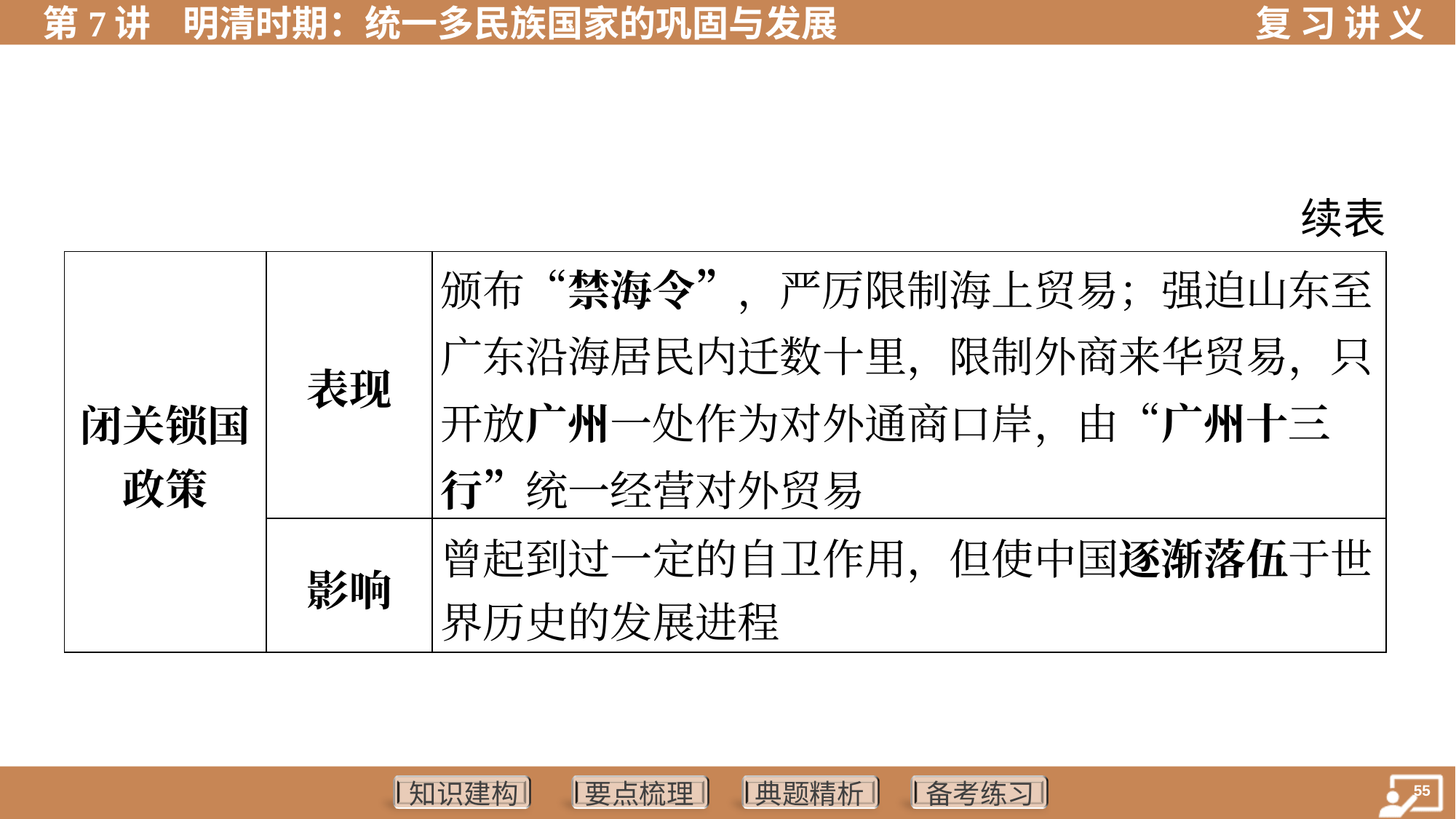

续表
| 闭关锁国 政策 | 表现 | 颁布“禁海令”，严厉限制海上贸易；强迫山东至广东沿海居民内迁数十里，限制外商来华贸易，只开放广州一处作为对外通商口岸，由“广州十三行”统一经营对外贸易 |
| --- | --- | --- |
|  | 影响 | 曾起到过一定的自卫作用，但使中国逐渐落伍于世 界历史的发展进程 |